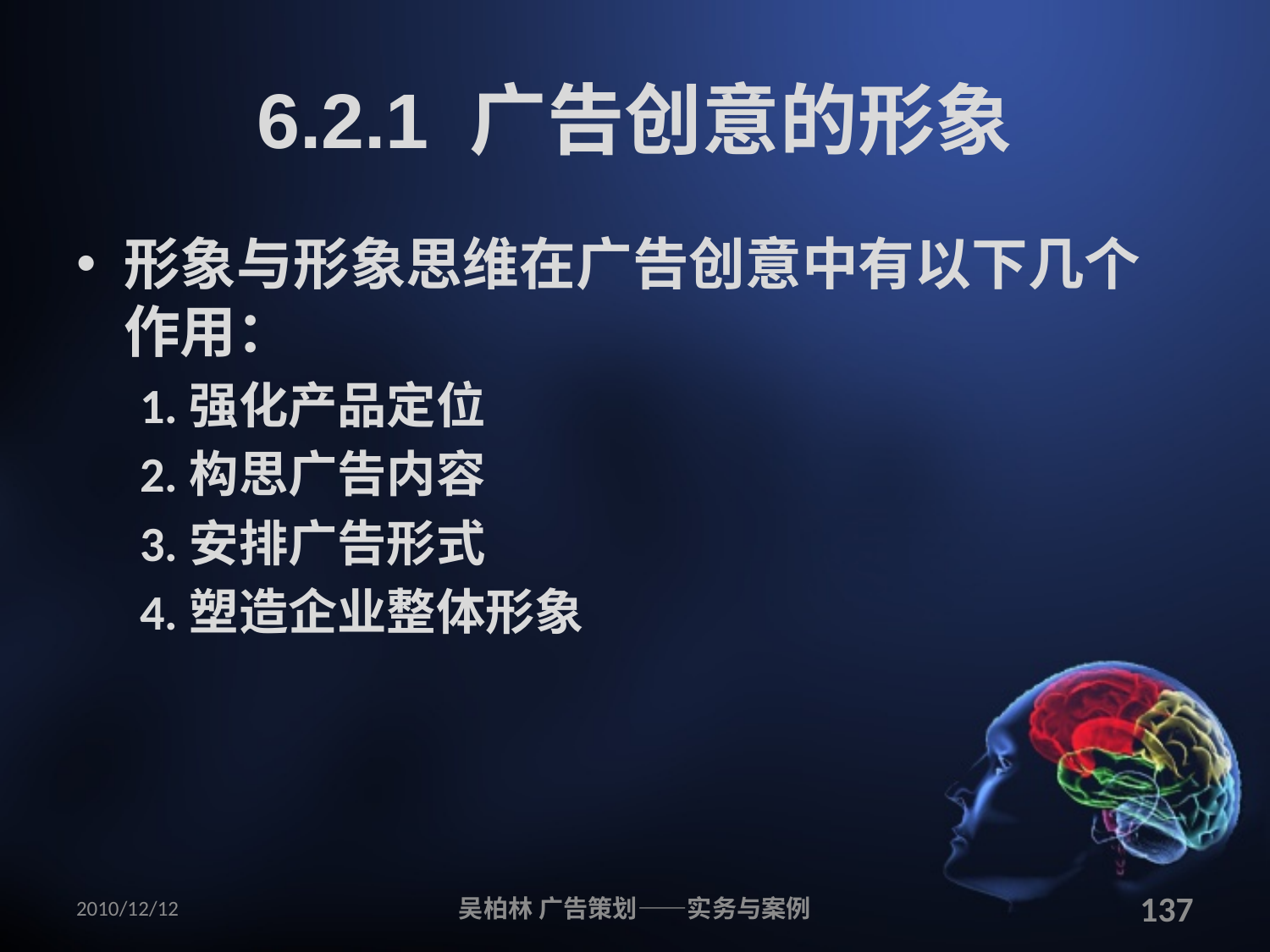

# 6.2.1 广告创意的形象
形象与形象思维在广告创意中有以下几个作用：
1.强化产品定位
2.构思广告内容
3.安排广告形式
4.塑造企业整体形象
2010/12/12
吴柏林 广告策划——实务与案例
137